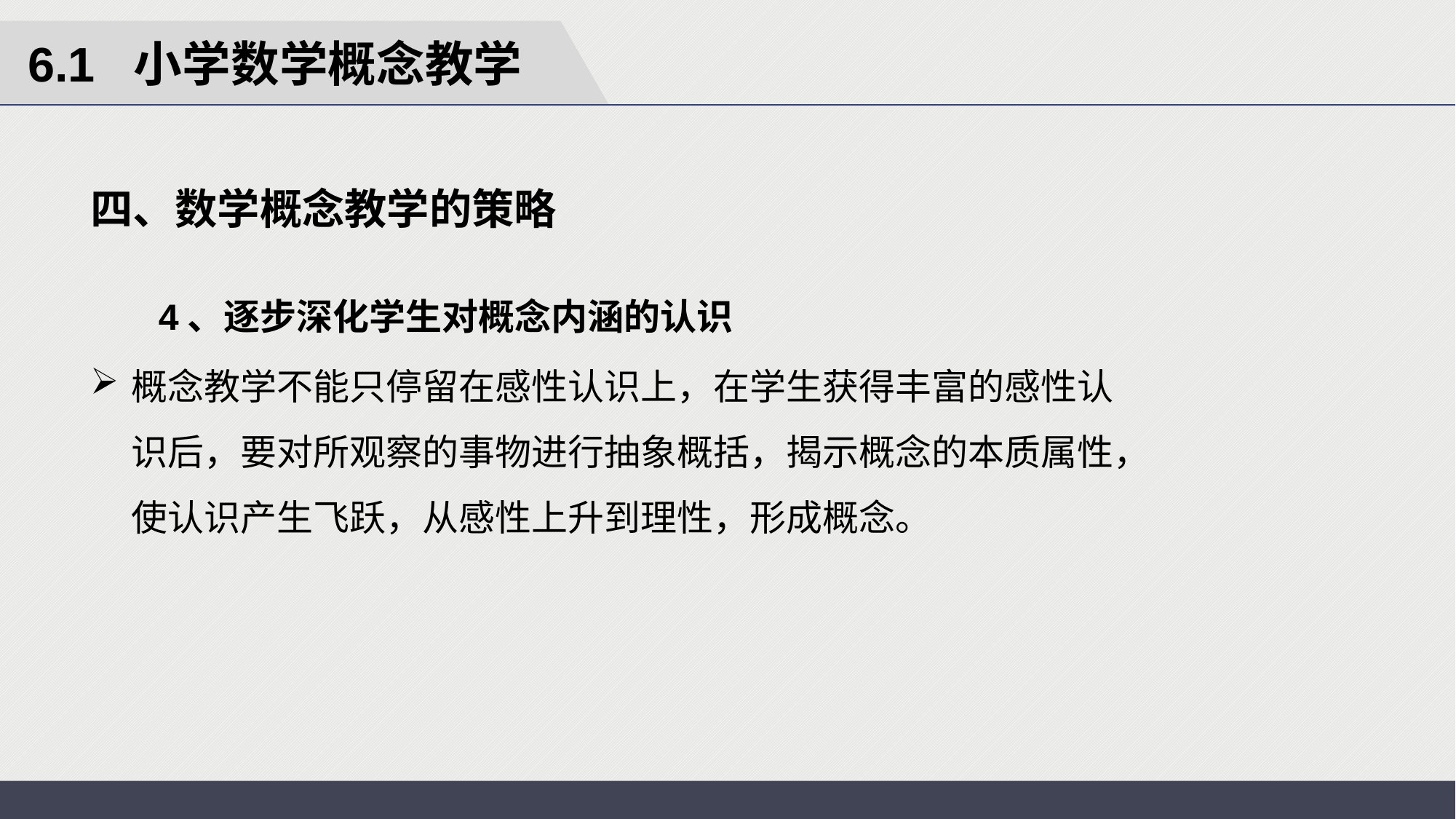

6.1  小学数学概念教学
四、数学概念教学的策略
     4、逐步深化学生对概念内涵的认识
概念教学不能只停留在感性认识上，在学生获得丰富的感性认识后，要对所观察的事物进行抽象概括，揭示概念的本质属性，使认识产生飞跃，从感性上升到理性，形成概念。